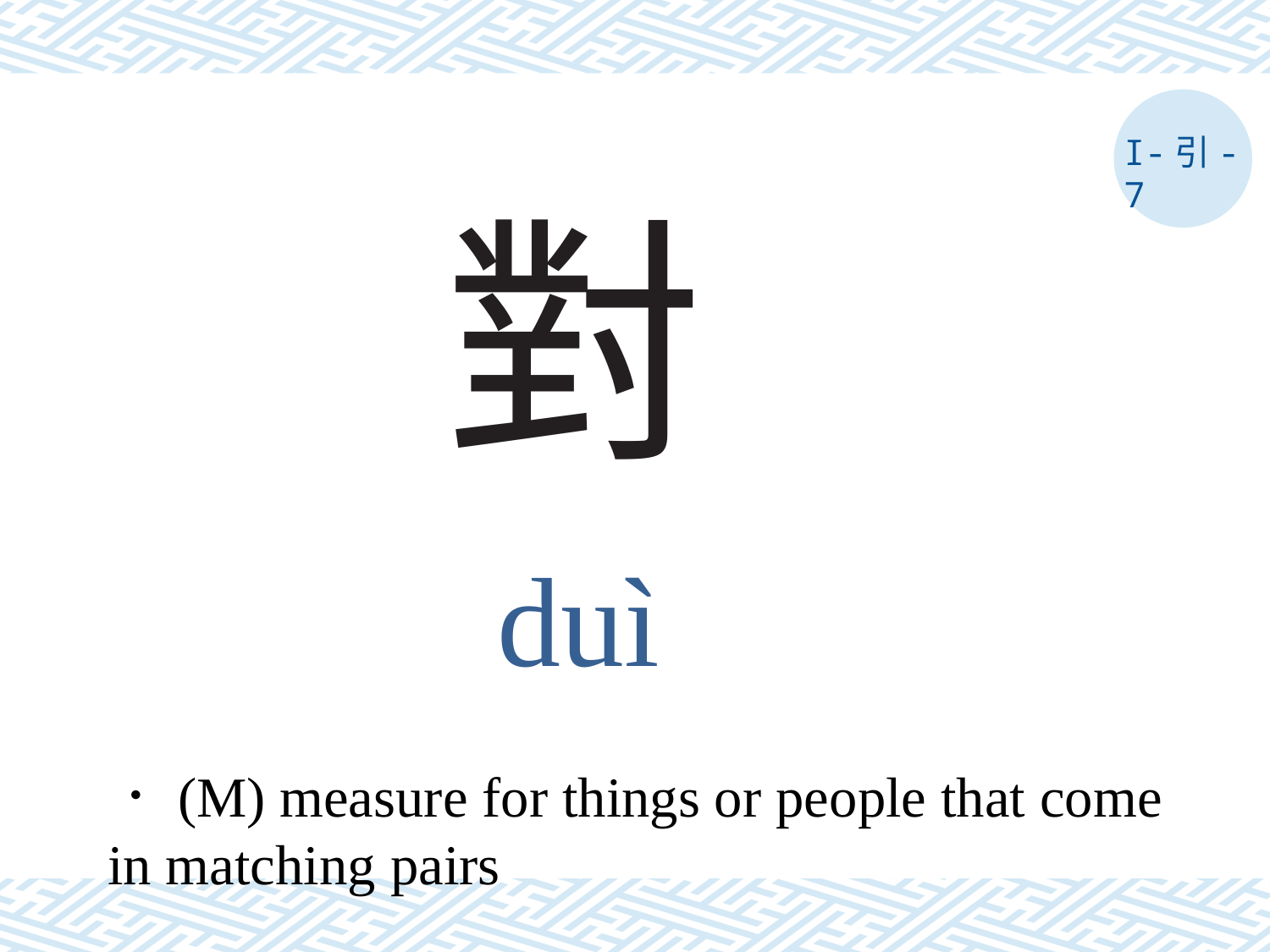

I-引- 7

# 對
duì
．(M) measure for things or people that come in matching pairs